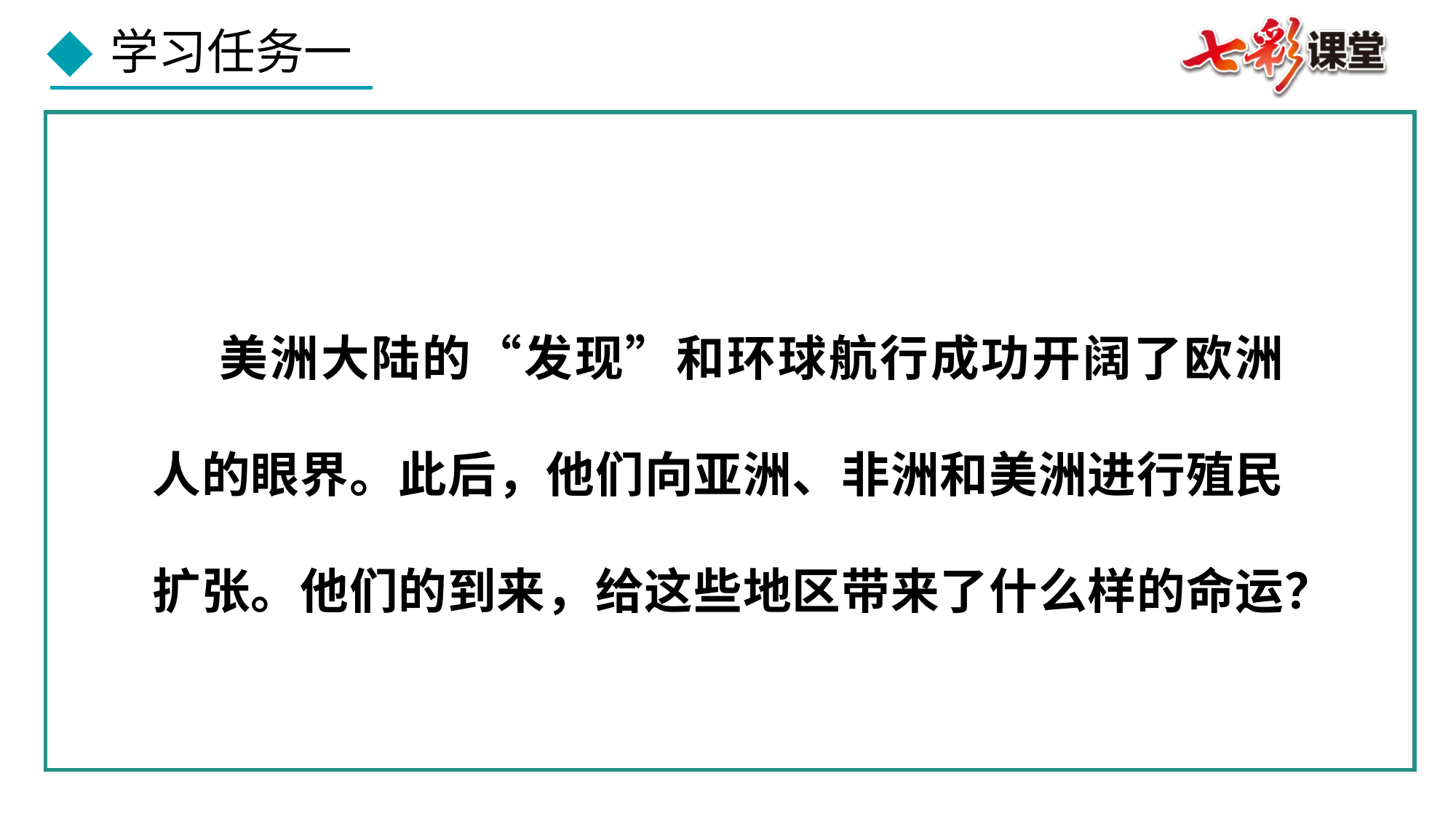

美洲大陆的“发现”和环球航行成功开阔了欧洲人的眼界。此后，他们向亚洲、非洲和美洲进行殖民扩张。他们的到来，给这些地区带来了什么样的命运？